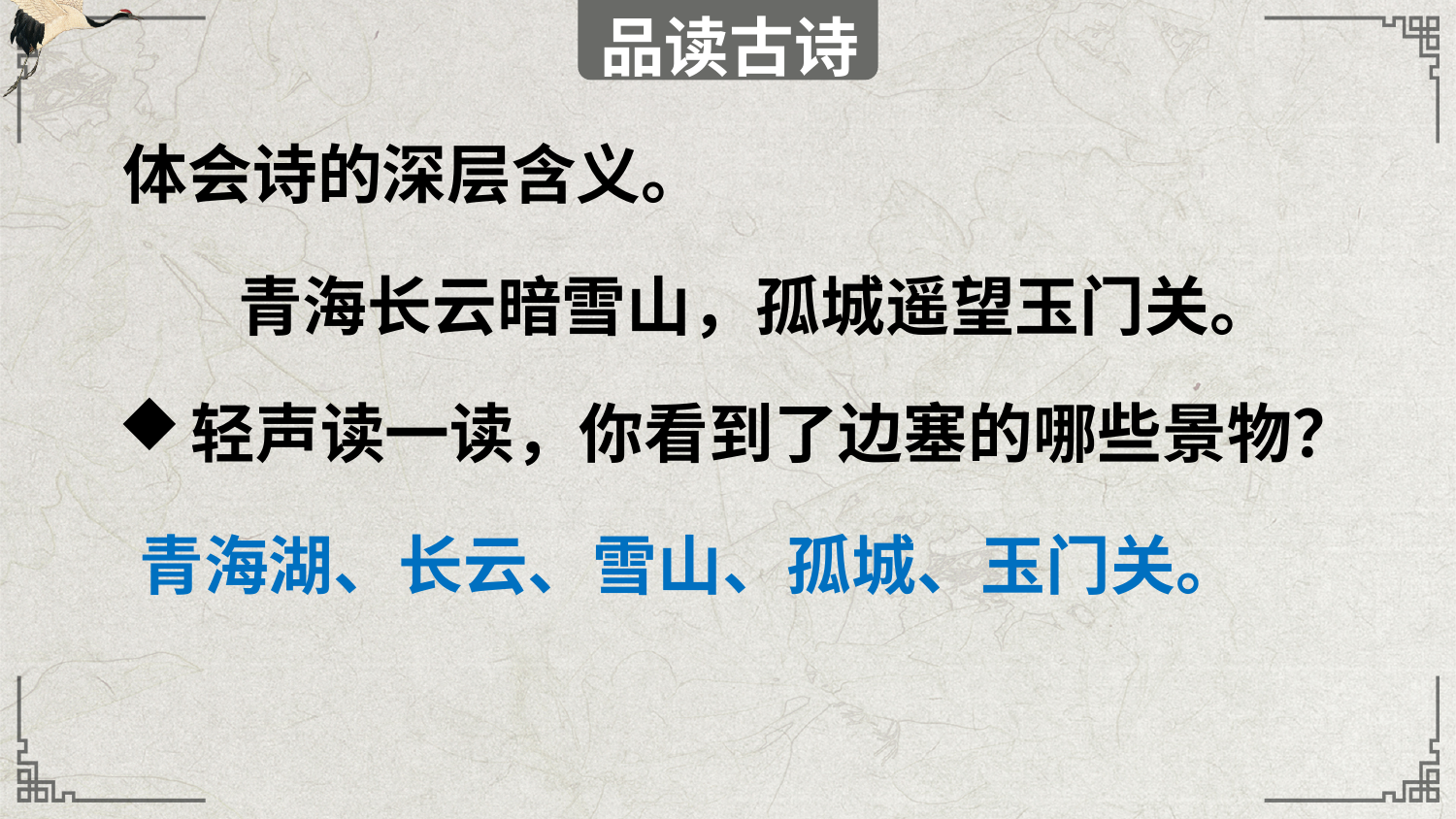

品读古诗
体会诗的深层含义。
青海长云暗雪山，孤城遥望玉门关。
轻声读一读，你看到了边塞的哪些景物？
    青海湖、长云、雪山、孤城、玉门关。